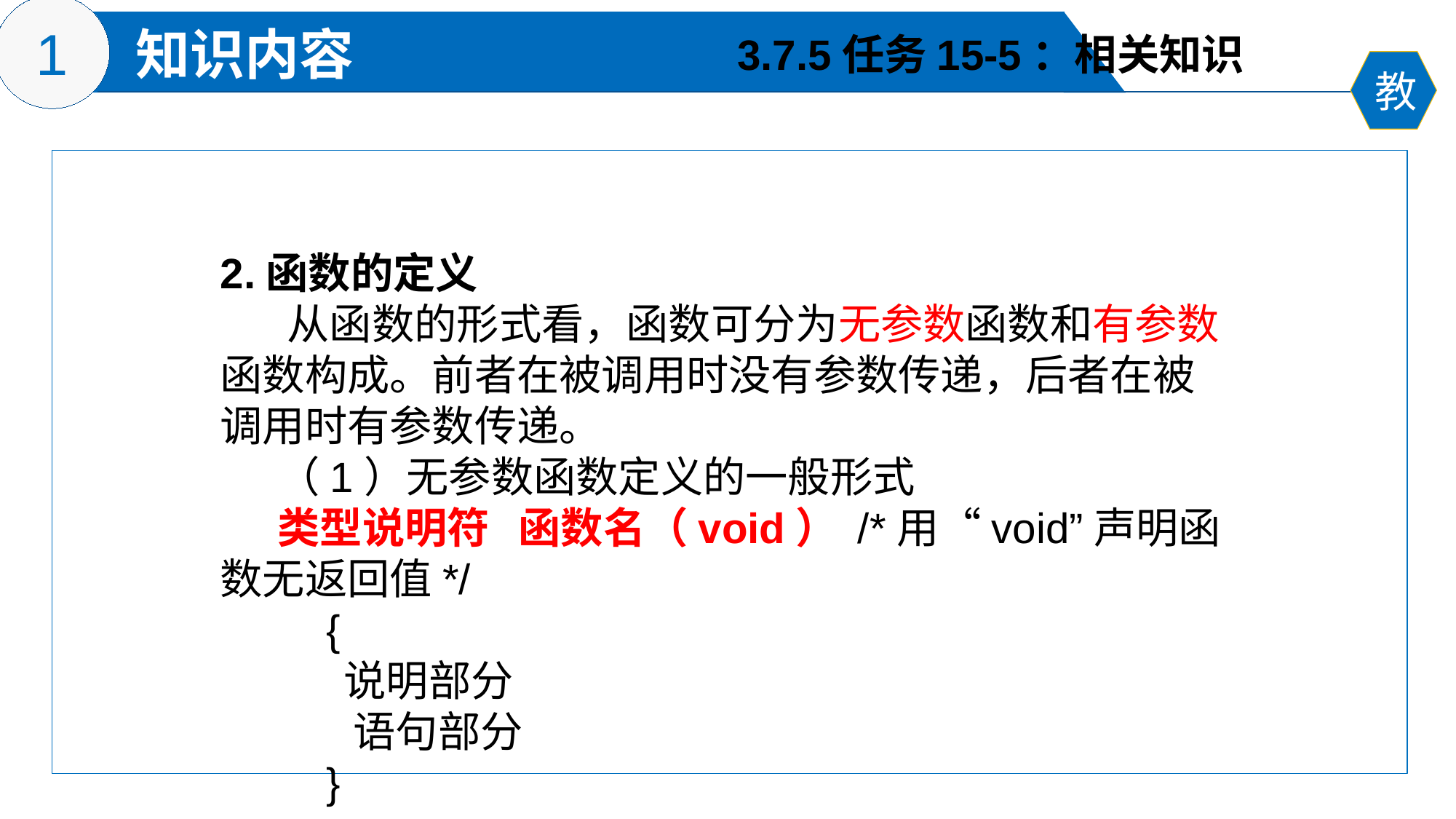

3.7.5任务15-5：相关知识
2.函数的定义
      从函数的形式看，函数可分为无参数函数和有参数函数构成。前者在被调用时没有参数传递，后者在被调用时有参数传递。
     （1）无参数函数定义的一般形式
     类型说明符   函数名（void） /*用“void”声明函数无返回值*/
         {
            说明部分
             语句部分
         }